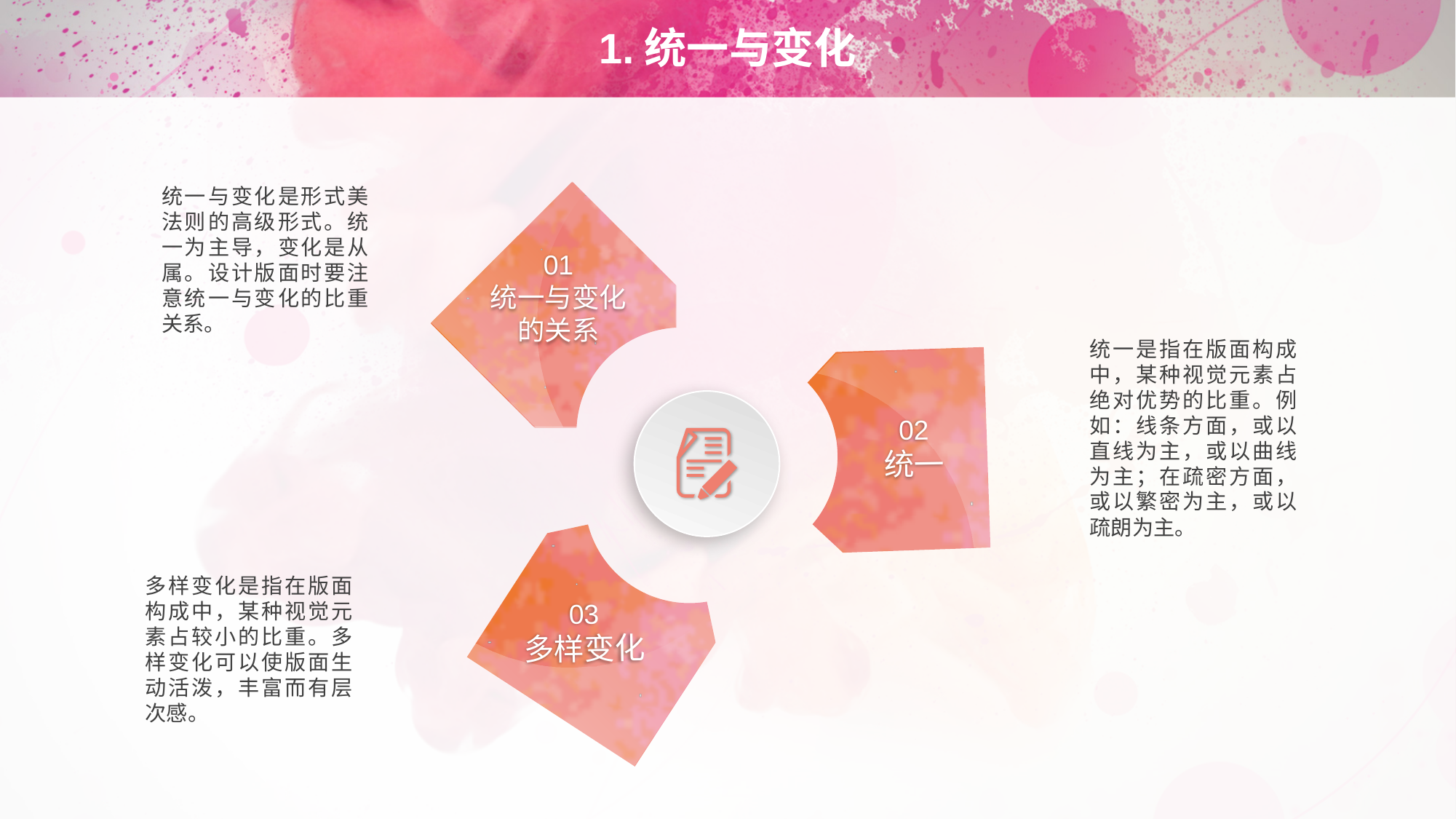

# 1.统一与变化

统一与变化是形式美法则的高级形式。统一为主导，变化是从属。设计版面时要注意统一与变化的比重关系。

01
统一与变化的关系

02
统一
统一是指在版面构成中，某种视觉元素占绝对优势的比重。例如：线条方面，或以直线为主，或以曲线为主；在疏密方面，或以繁密为主，或以疏朗为主。

03
多样变化
多样变化是指在版面构成中，某种视觉元素占较小的比重。多样变化可以使版面生动活泼，丰富而有层次感。